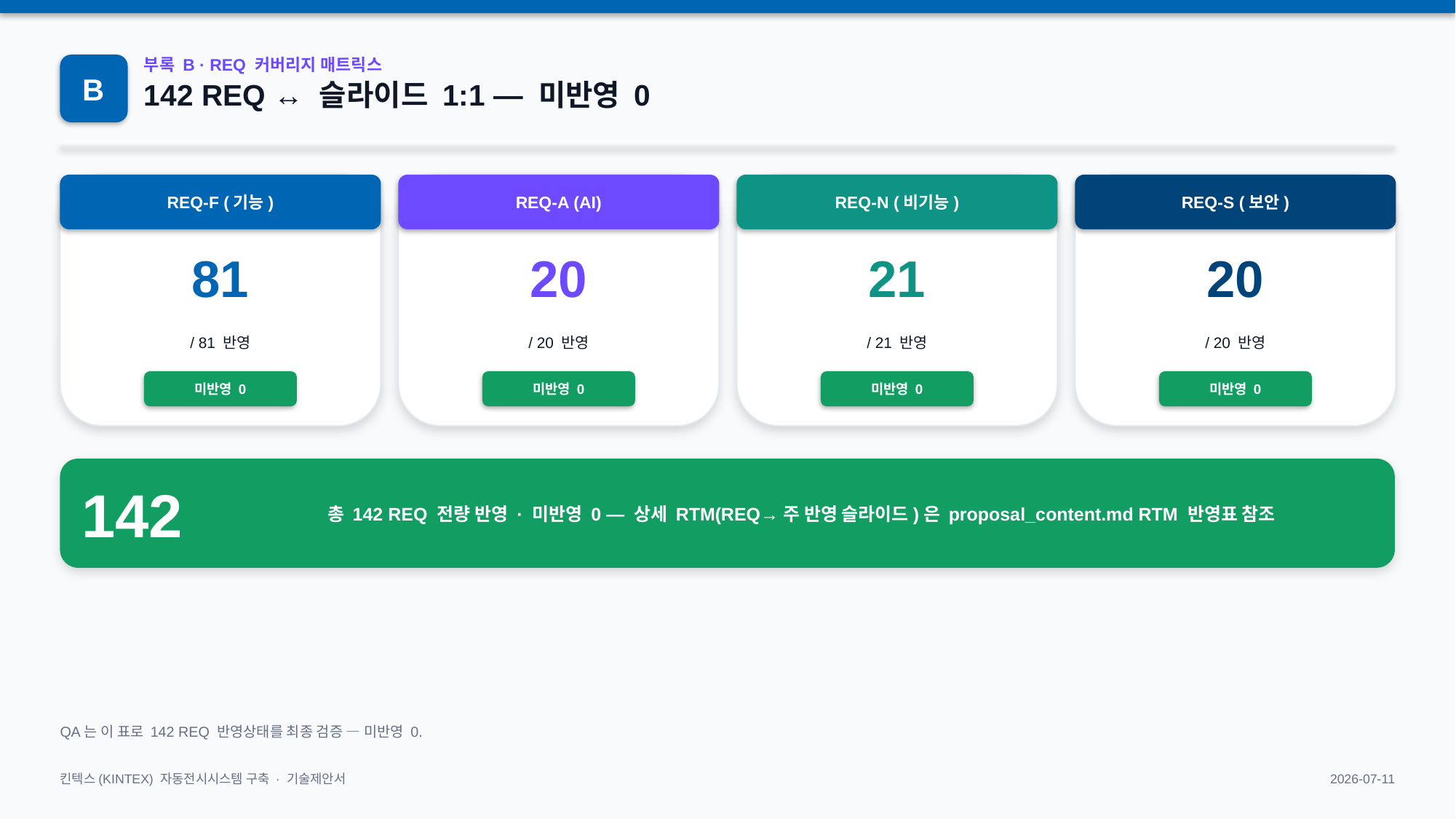

B
부록 B · REQ 커버리지 매트릭스
142 REQ ↔ 슬라이드 1:1 — 미반영 0

REQ-F (기능)

REQ-A (AI)

REQ-N (비기능)

REQ-S (보안)
81
20
21
20
/ 81 반영
/ 20 반영
/ 21 반영
/ 20 반영

미반영 0

미반영 0

미반영 0

미반영 0

총 142 REQ 전량 반영 · 미반영 0 — 상세 RTM(REQ→주 반영 슬라이드)은 proposal_content.md RTM 반영표 참조
142
QA는 이 표로 142 REQ 반영상태를 최종 검증 — 미반영 0.
킨텍스(KINTEX) 자동전시시스템 구축 · 기술제안서
2026-07-11